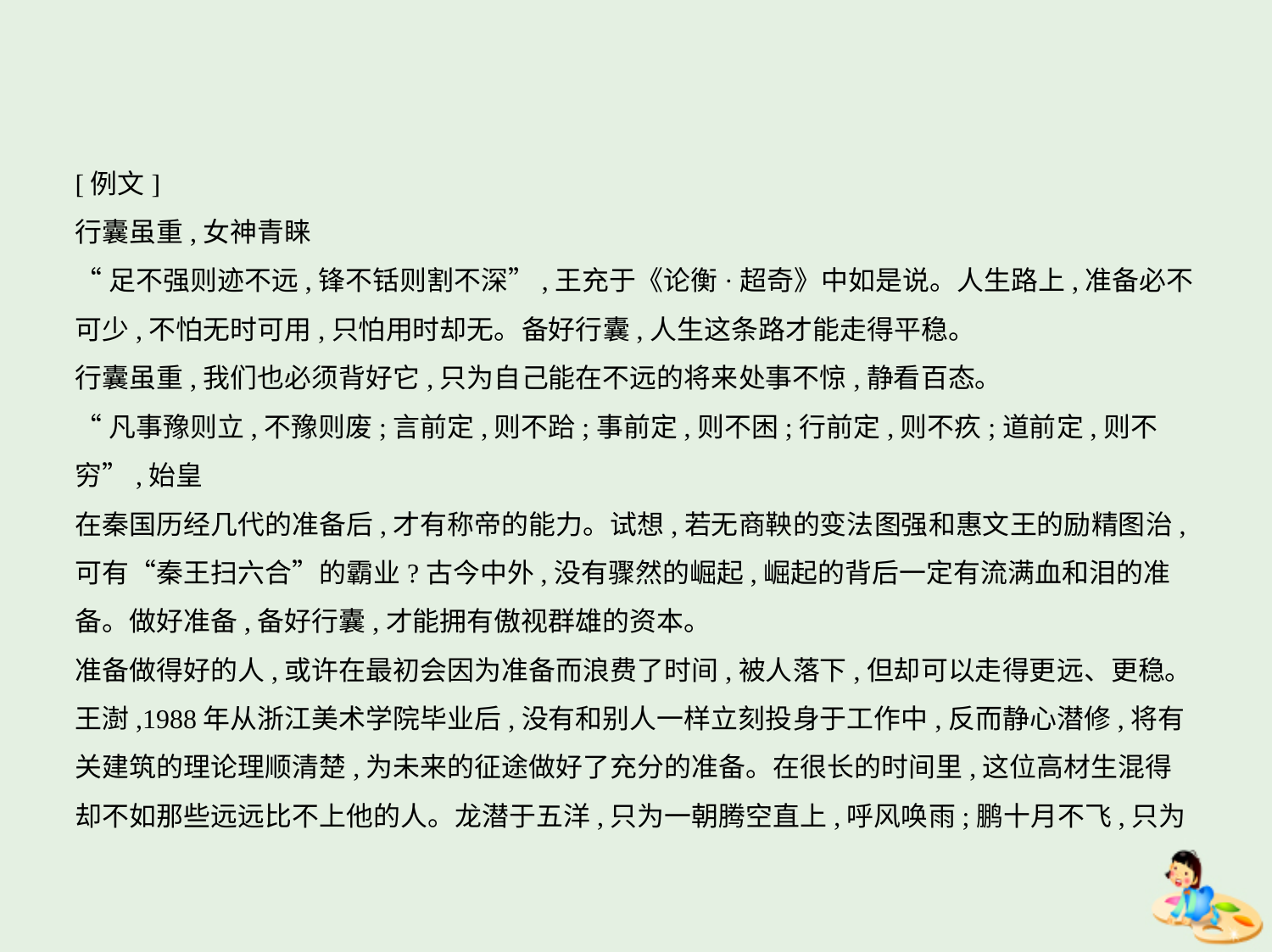

[例文]
行囊虽重,女神青睐
“足不强则迹不远,锋不铦则割不深”,王充于《论衡·超奇》中如是说。人生路上,准备必不
可少,不怕无时可用,只怕用时却无。备好行囊,人生这条路才能走得平稳。
行囊虽重,我们也必须背好它,只为自己能在不远的将来处事不惊,静看百态。
“凡事豫则立,不豫则废;言前定,则不跲;事前定,则不困;行前定,则不疚;道前定,则不穷”,始皇
在秦国历经几代的准备后,才有称帝的能力。试想,若无商鞅的变法图强和惠文王的励精图治,
可有“秦王扫六合”的霸业?古今中外,没有骤然的崛起,崛起的背后一定有流满血和泪的准
备。做好准备,备好行囊,才能拥有傲视群雄的资本。
准备做得好的人,或许在最初会因为准备而浪费了时间,被人落下,但却可以走得更远、更稳。
王澍,1988年从浙江美术学院毕业后,没有和别人一样立刻投身于工作中,反而静心潜修,将有
关建筑的理论理顺清楚,为未来的征途做好了充分的准备。在很长的时间里,这位高材生混得
却不如那些远远比不上他的人。龙潜于五洋,只为一朝腾空直上,呼风唤雨;鹏十月不飞,只为